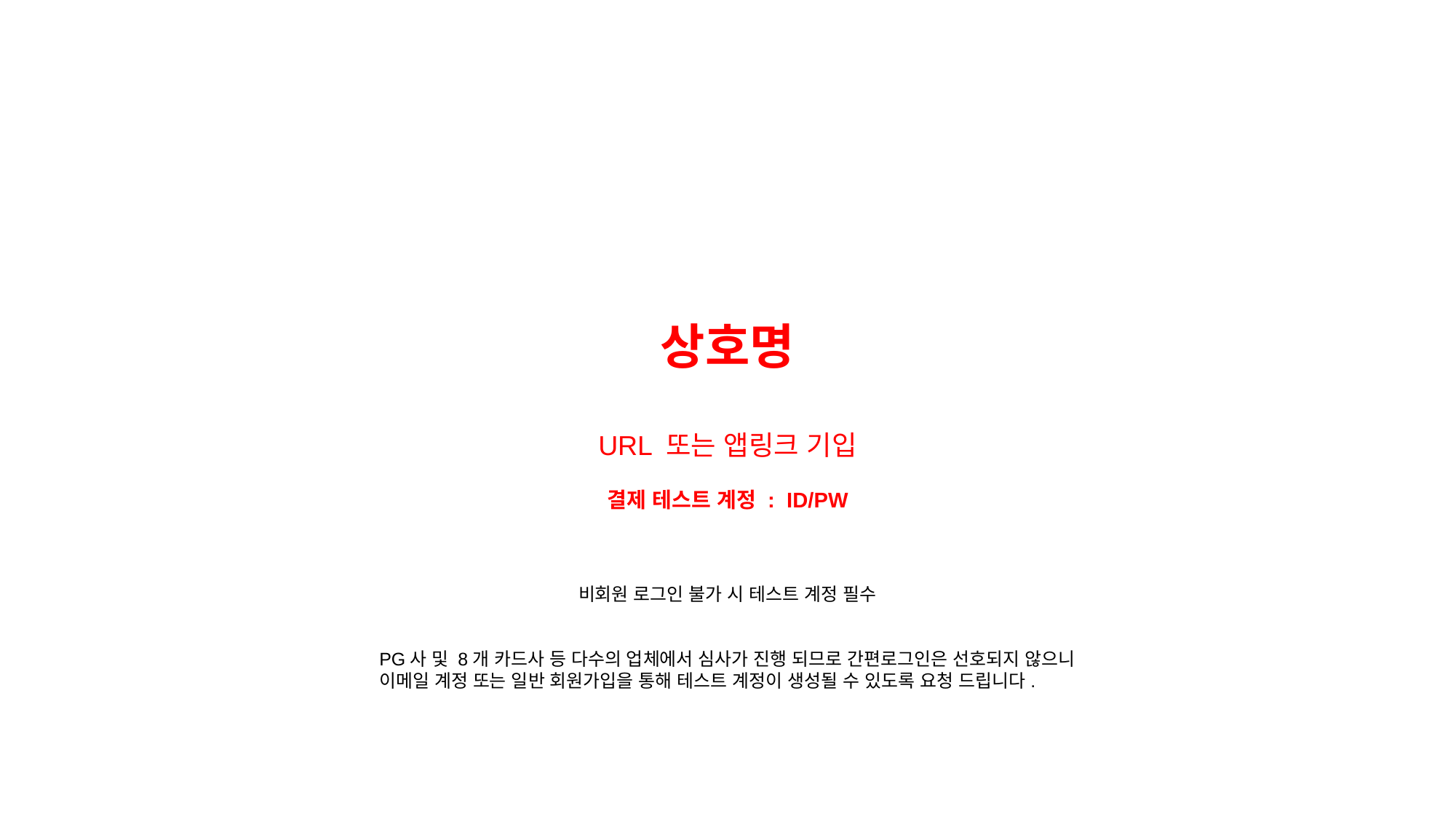

상호명
URL 또는 앱링크 기입
결제 테스트 계정 :  ID/PW
비회원 로그인 불가 시 테스트 계정 필수

PG사 및 8개 카드사 등 다수의 업체에서 심사가 진행 되므로 간편로그인은 선호되지 않으니
이메일 계정 또는 일반 회원가입을 통해 테스트 계정이 생성될 수 있도록 요청 드립니다.